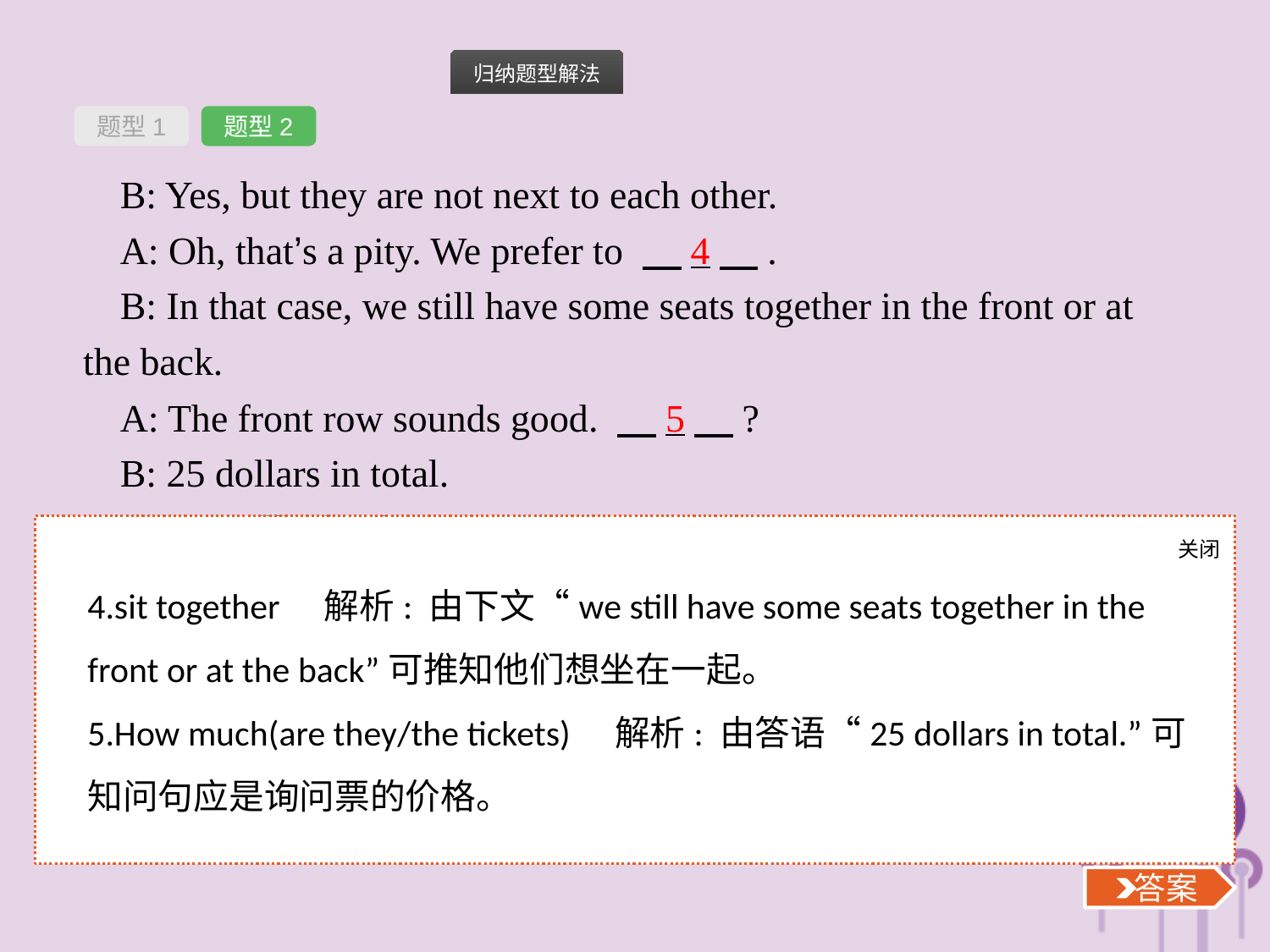

题型1
题型2
B: Yes, but they are not next to each other.
A: Oh, that’s a pity. We prefer to 　4　.
B: In that case, we still have some seats together in the front or at the back.
A: The front row sounds good. 　5　?
B: 25 dollars in total.
A: OK, I’ll take them.

关闭
  答案

4.sit together　解析: 由下文“we still have some seats together in the front or at the back”可推知他们想坐在一起。
5.How much(are they/the tickets)　解析: 由答语“25 dollars in total.”可知问句应是询问票的价格。
  答案